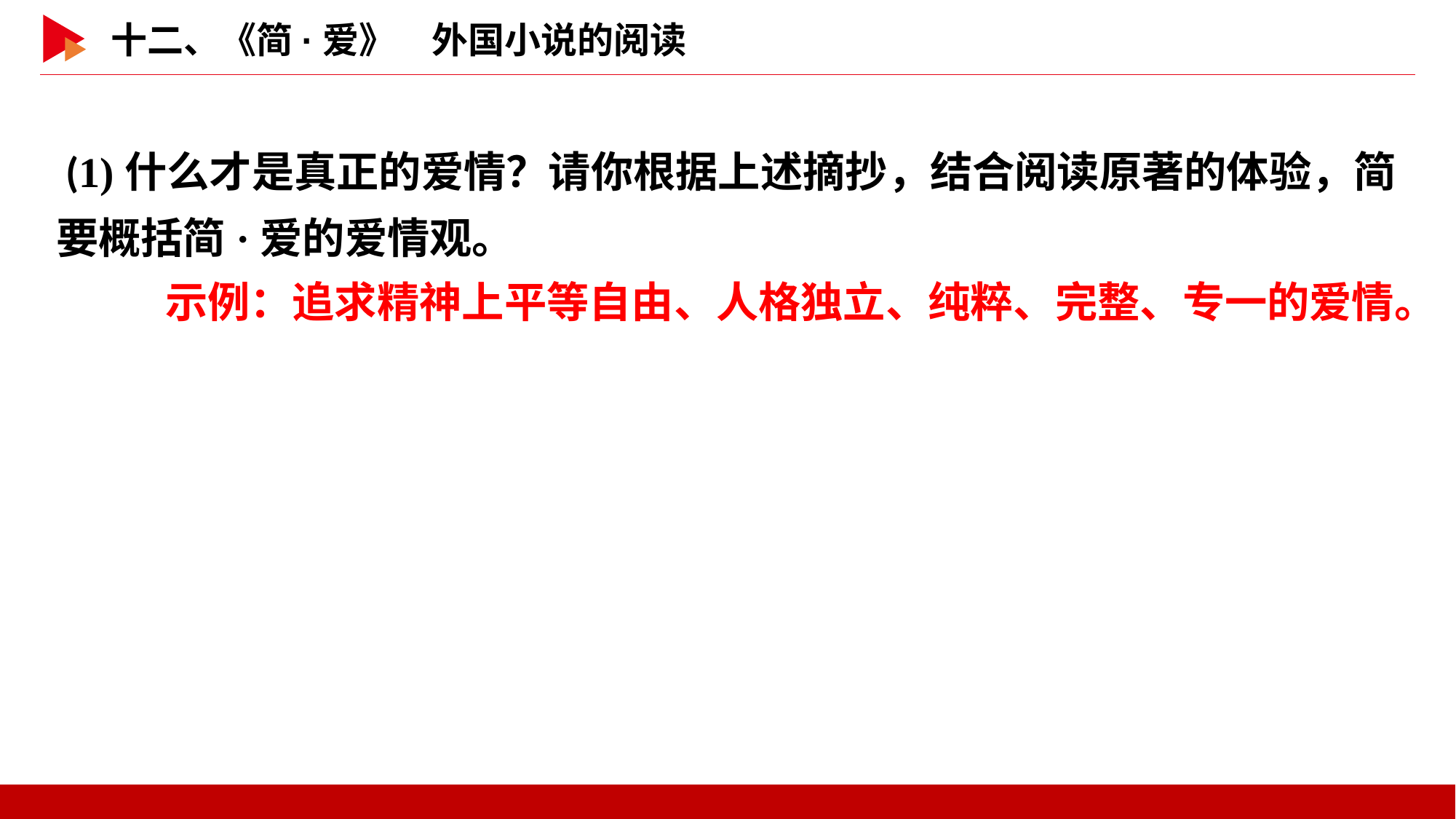

(1)什么才是真正的爱情？请你根据上述摘抄，结合阅读原著的体验，简要概括简·爱的爱情观。

　	示例：追求精神上平等自由、人格独立、纯粹、完整、专一的爱情。